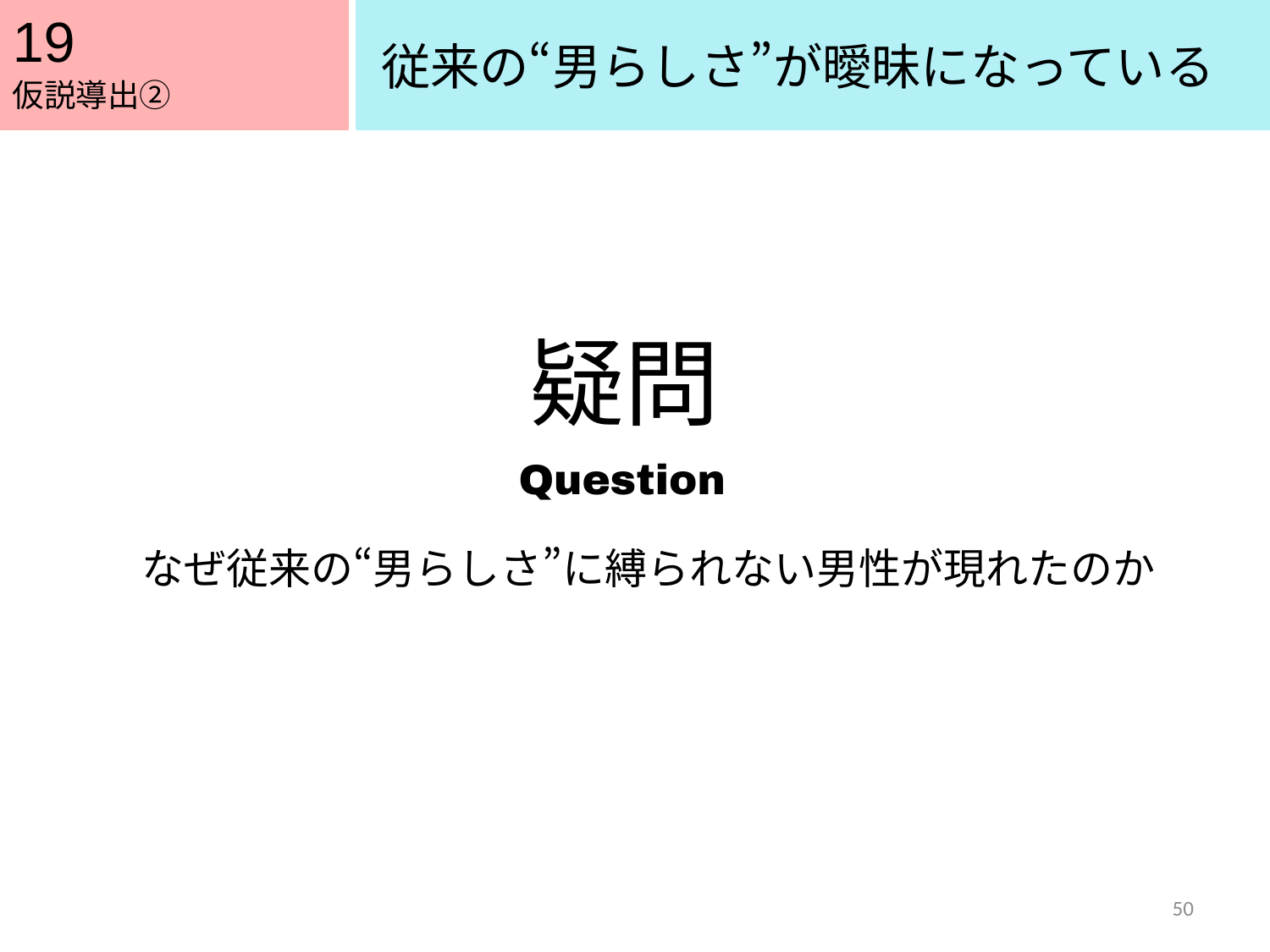

19

従来の“男らしさ”が曖昧になっている
仮説導出②
疑問
Question
なぜ従来の“男らしさ”に縛られない男性が現れたのか
50